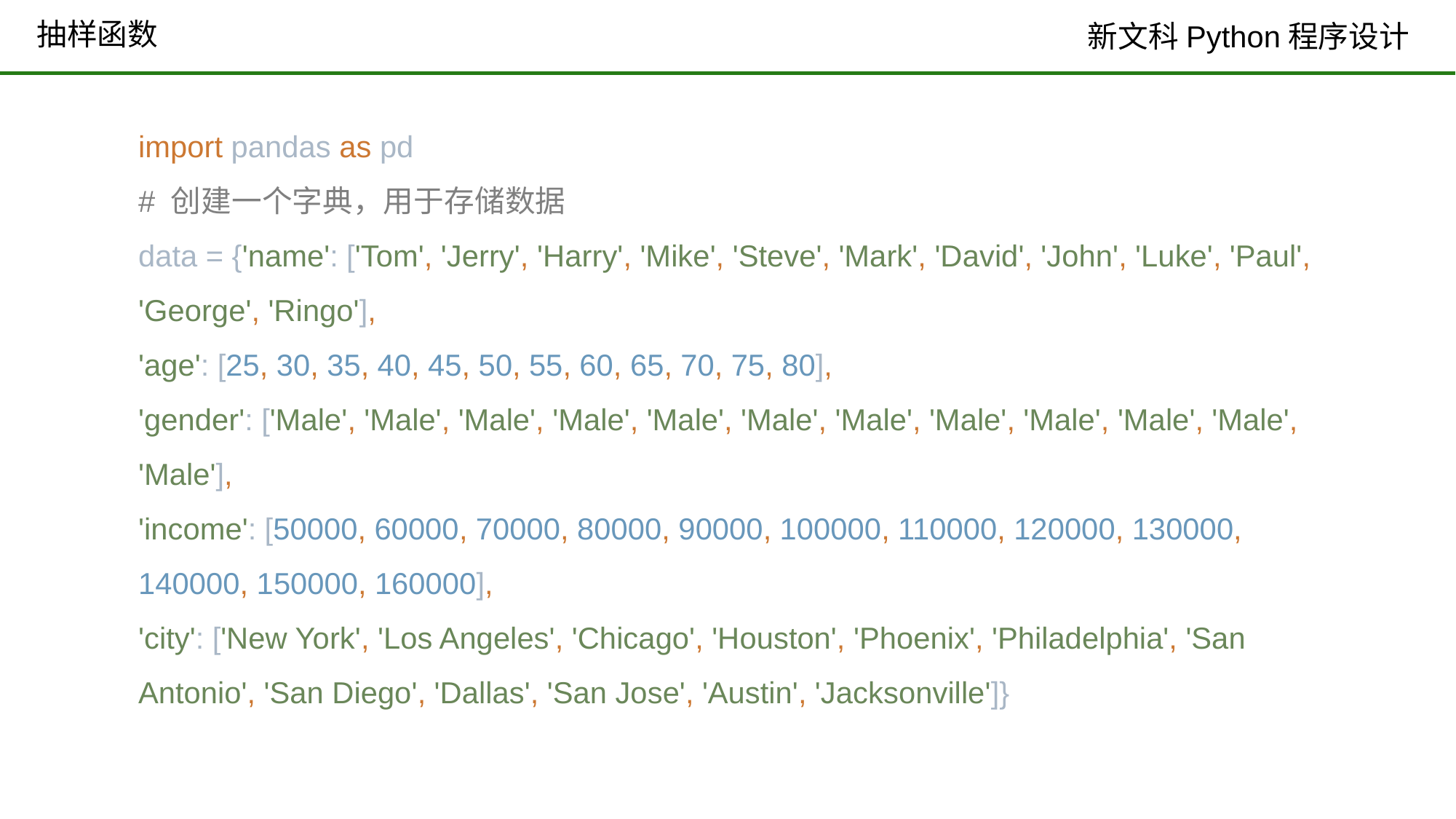

# 抽样函数
import pandas as pd
# 创建一个字典，用于存储数据
data = {'name': ['Tom', 'Jerry', 'Harry', 'Mike', 'Steve', 'Mark', 'David', 'John', 'Luke', 'Paul', 'George', 'Ringo'],
'age': [25, 30, 35, 40, 45, 50, 55, 60, 65, 70, 75, 80],
'gender': ['Male', 'Male', 'Male', 'Male', 'Male', 'Male', 'Male', 'Male', 'Male', 'Male', 'Male', 'Male'],
'income': [50000, 60000, 70000, 80000, 90000, 100000, 110000, 120000, 130000, 140000, 150000, 160000],
'city': ['New York', 'Los Angeles', 'Chicago', 'Houston', 'Phoenix', 'Philadelphia', 'San Antonio', 'San Diego', 'Dallas', 'San Jose', 'Austin', 'Jacksonville']}